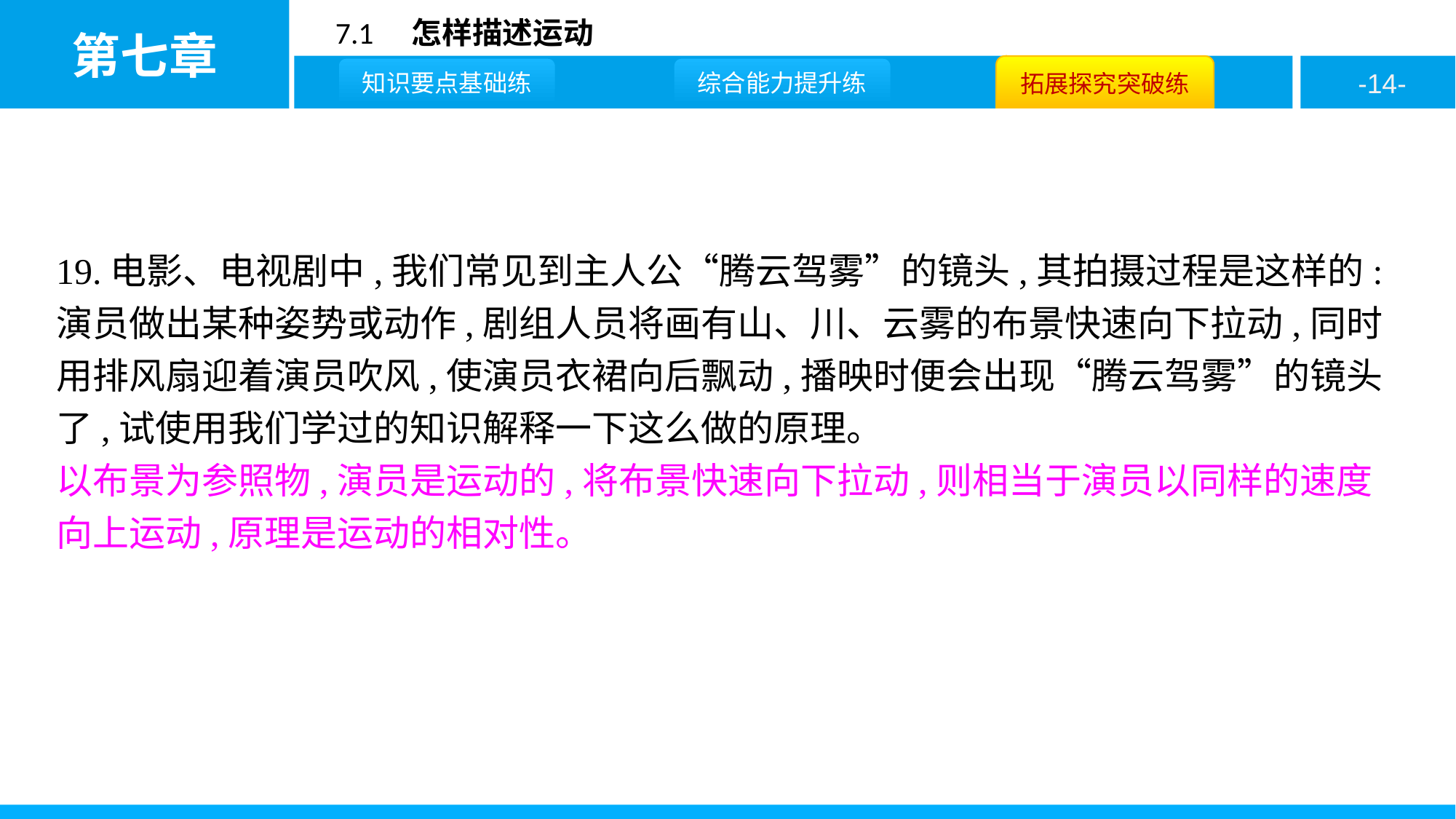

19.电影、电视剧中,我们常见到主人公“腾云驾雾”的镜头,其拍摄过程是这样的:演员做出某种姿势或动作,剧组人员将画有山、川、云雾的布景快速向下拉动,同时用排风扇迎着演员吹风,使演员衣裙向后飘动,播映时便会出现“腾云驾雾”的镜头了,试使用我们学过的知识解释一下这么做的原理。
以布景为参照物,演员是运动的,将布景快速向下拉动,则相当于演员以同样的速度向上运动,原理是运动的相对性。